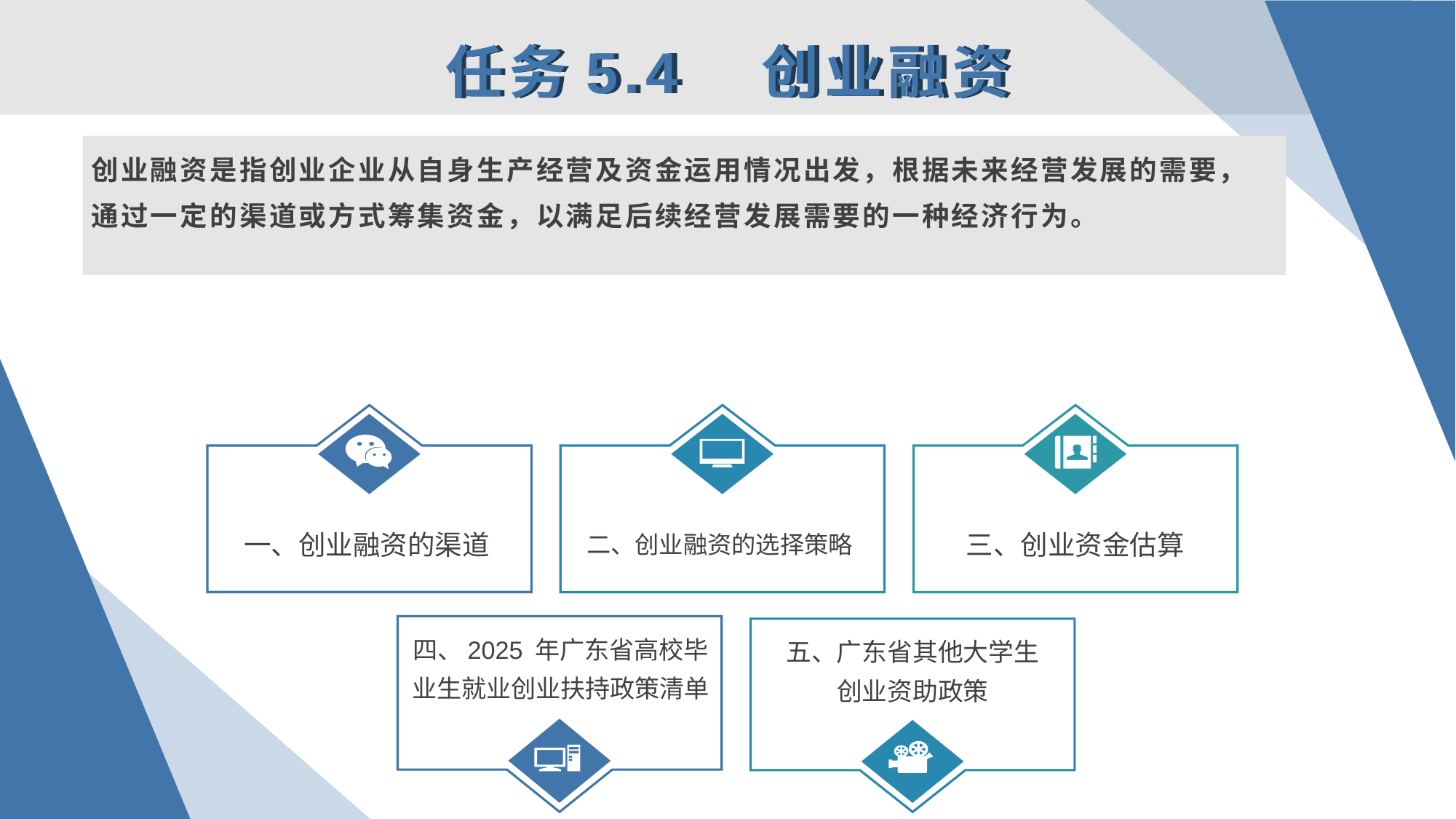

任务5.4　创业融资
创业融资是指创业企业从自身生产经营及资金运用情况出发，根据未来经营发展的需要，通过一定的渠道或方式筹集资金，以满足后续经营发展需要的一种经济行为。

一、创业融资的渠道

二、创业融资的选择策略

三、创业资金估算

四、2025 年广东省高校毕业生就业创业扶持政策清单

五、广东省其他大学生
创业资助政策